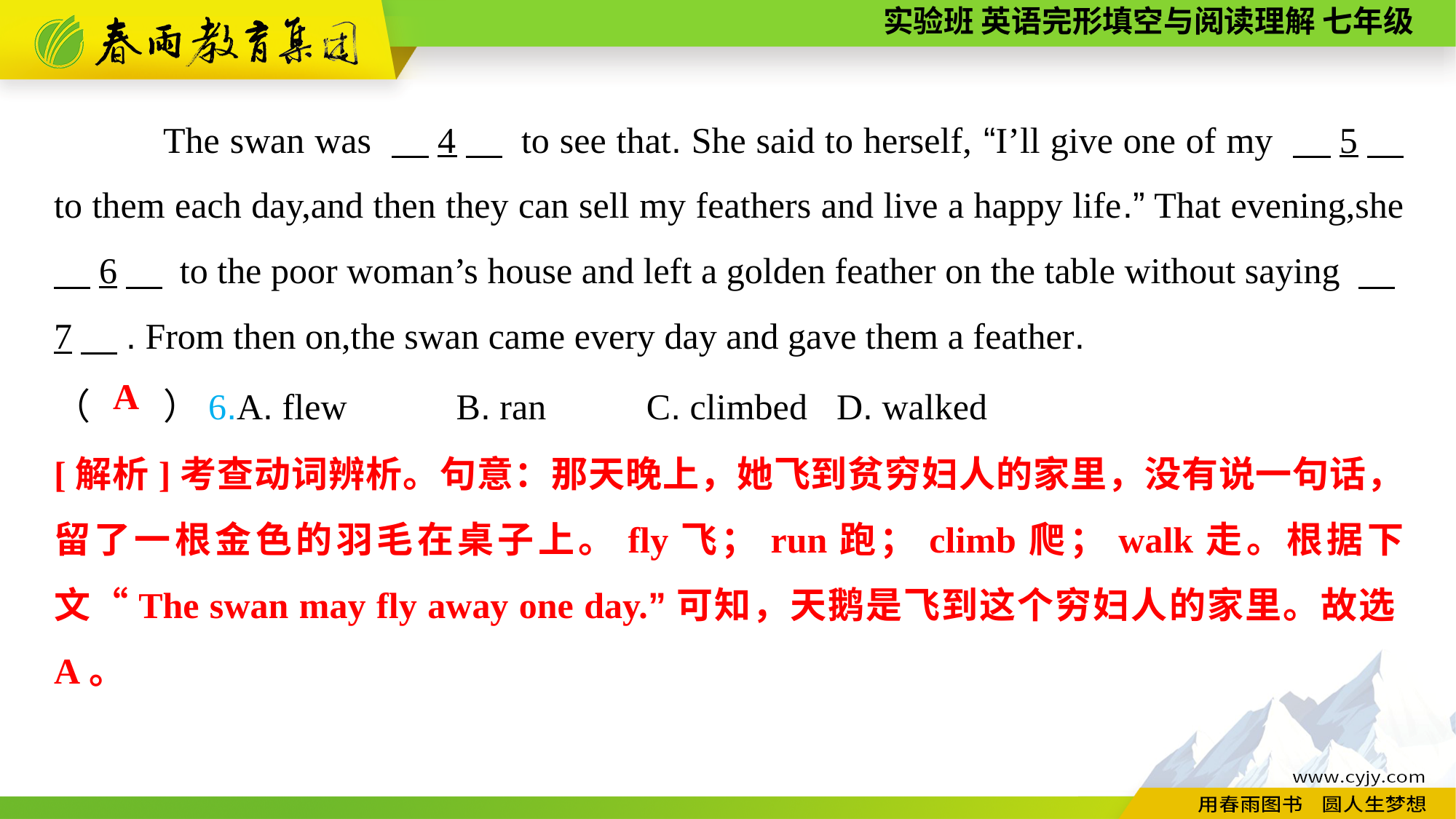

The swan was 　4　 to see that. She said to herself, “I’ll give one of my 　5　 to them each day,and then they can sell my feathers and live a happy life.” That evening,she 　6　 to the poor woman’s house and left a golden feather on the table without saying 　7　. From then on,the swan came every day and gave them a feather.
（　　）6.A. flew            B. ran           C. climbed	  D. walked
A
[解析]考查动词辨析。句意：那天晚上，她飞到贫穷妇人的家里，没有说一句话，留了一根金色的羽毛在桌子上。fly飞；run跑；climb爬；walk走。根据下文“The swan may fly away one day.”可知，天鹅是飞到这个穷妇人的家里。故选A。